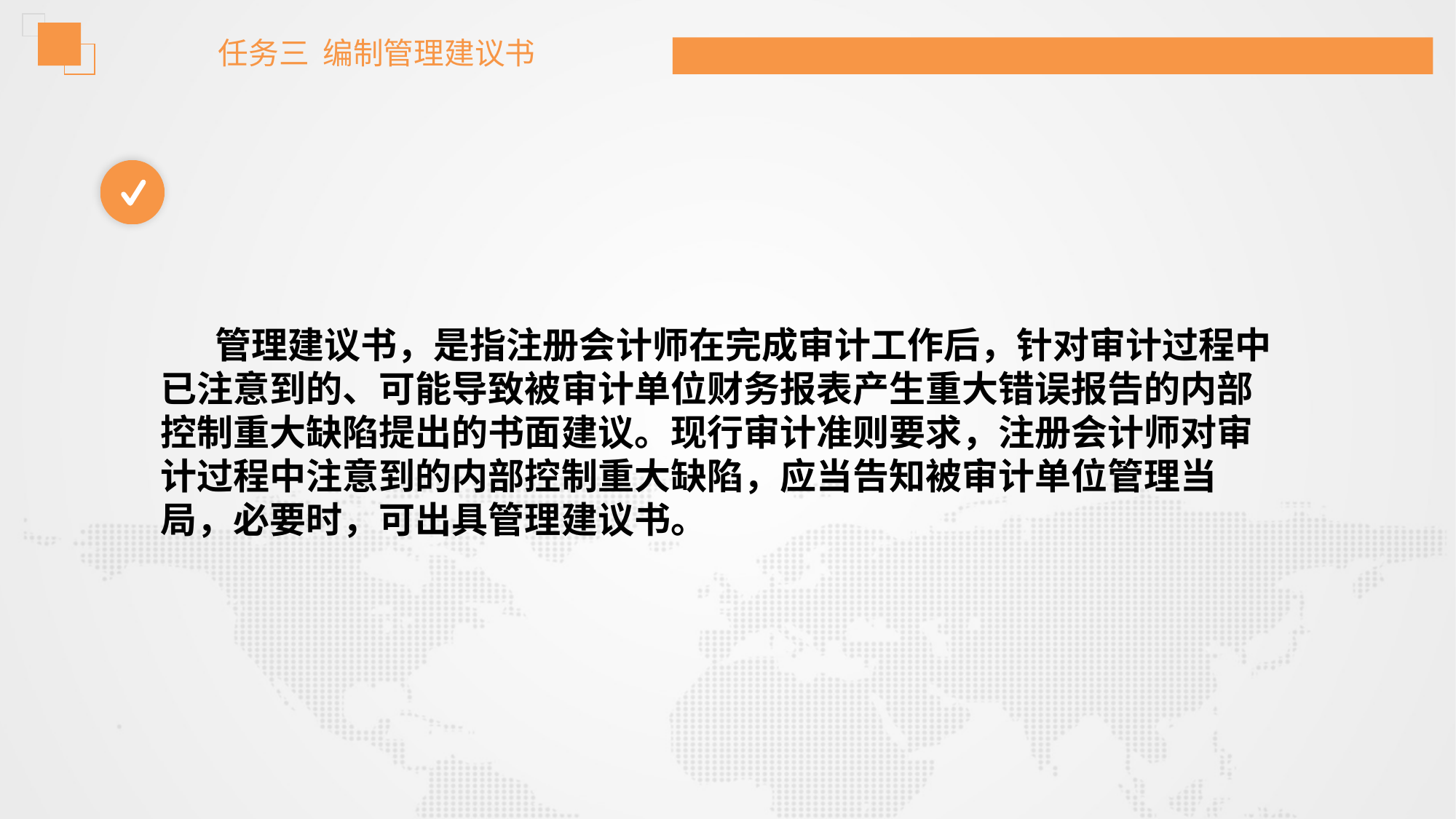

任务三  编制管理建议书

管理建议书，是指注册会计师在完成审计工作后，针对审计过程中已注意到的、可能导致被审计单位财务报表产生重大错误报告的内部控制重大缺陷提出的书面建议。现行审计准则要求，注册会计师对审计过程中注意到的内部控制重大缺陷，应当告知被审计单位管理当局，必要时，可出具管理建议书。